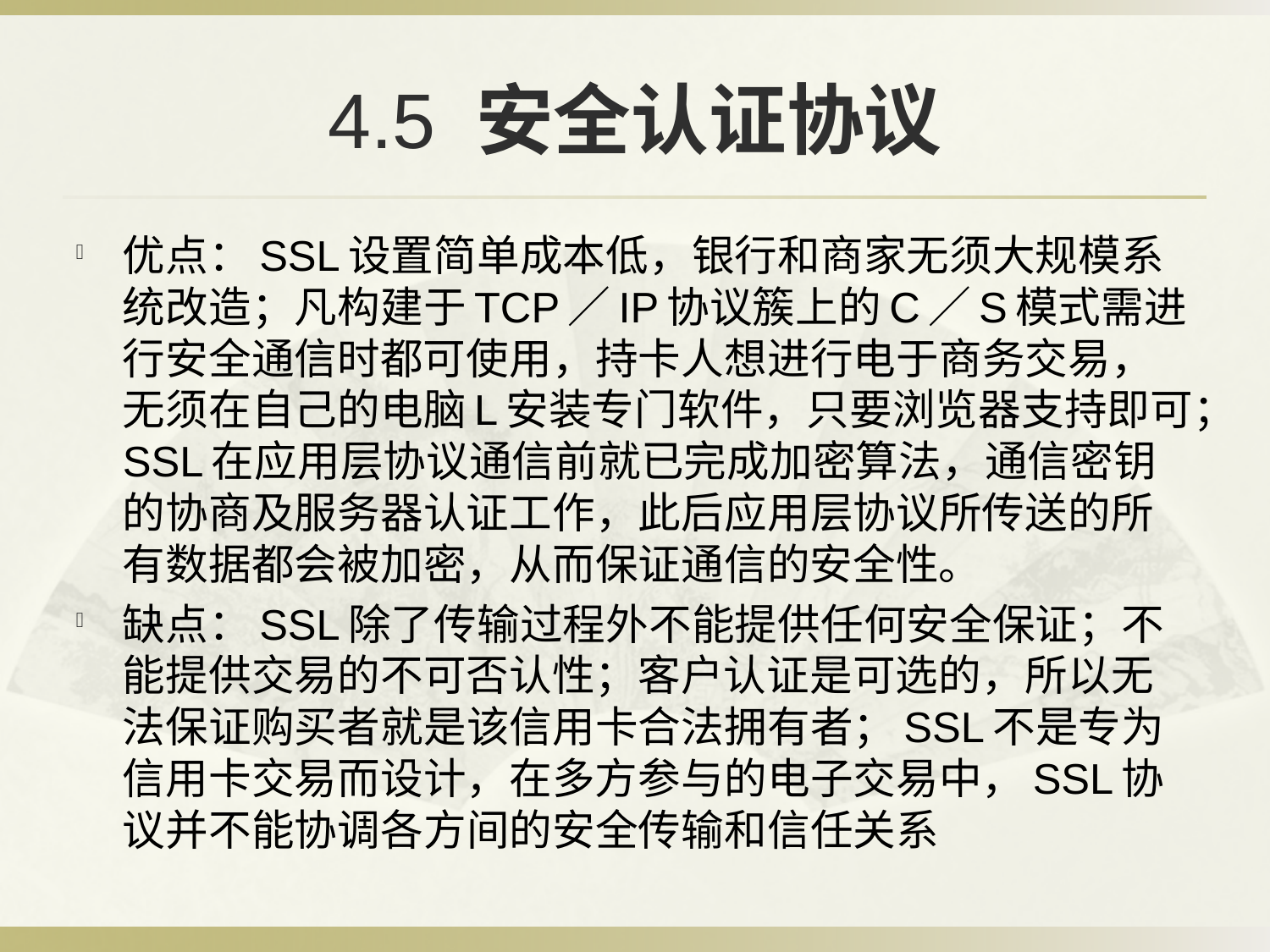

# 4.5 安全认证协议
优点：SSL设置简单成本低，银行和商家无须大规模系统改造；凡构建于TCP／IP协议簇上的C／S模式需进行安全通信时都可使用，持卡人想进行电于商务交易，无须在自己的电脑L安装专门软件，只要浏览器支持即可；SSL在应用层协议通信前就已完成加密算法，通信密钥的协商及服务器认证工作，此后应用层协议所传送的所有数据都会被加密，从而保证通信的安全性。
缺点：SSL除了传输过程外不能提供任何安全保证；不能提供交易的不可否认性；客户认证是可选的，所以无法保证购买者就是该信用卡合法拥有者；SSL不是专为信用卡交易而设计，在多方参与的电子交易中，SSL协议并不能协调各方间的安全传输和信任关系